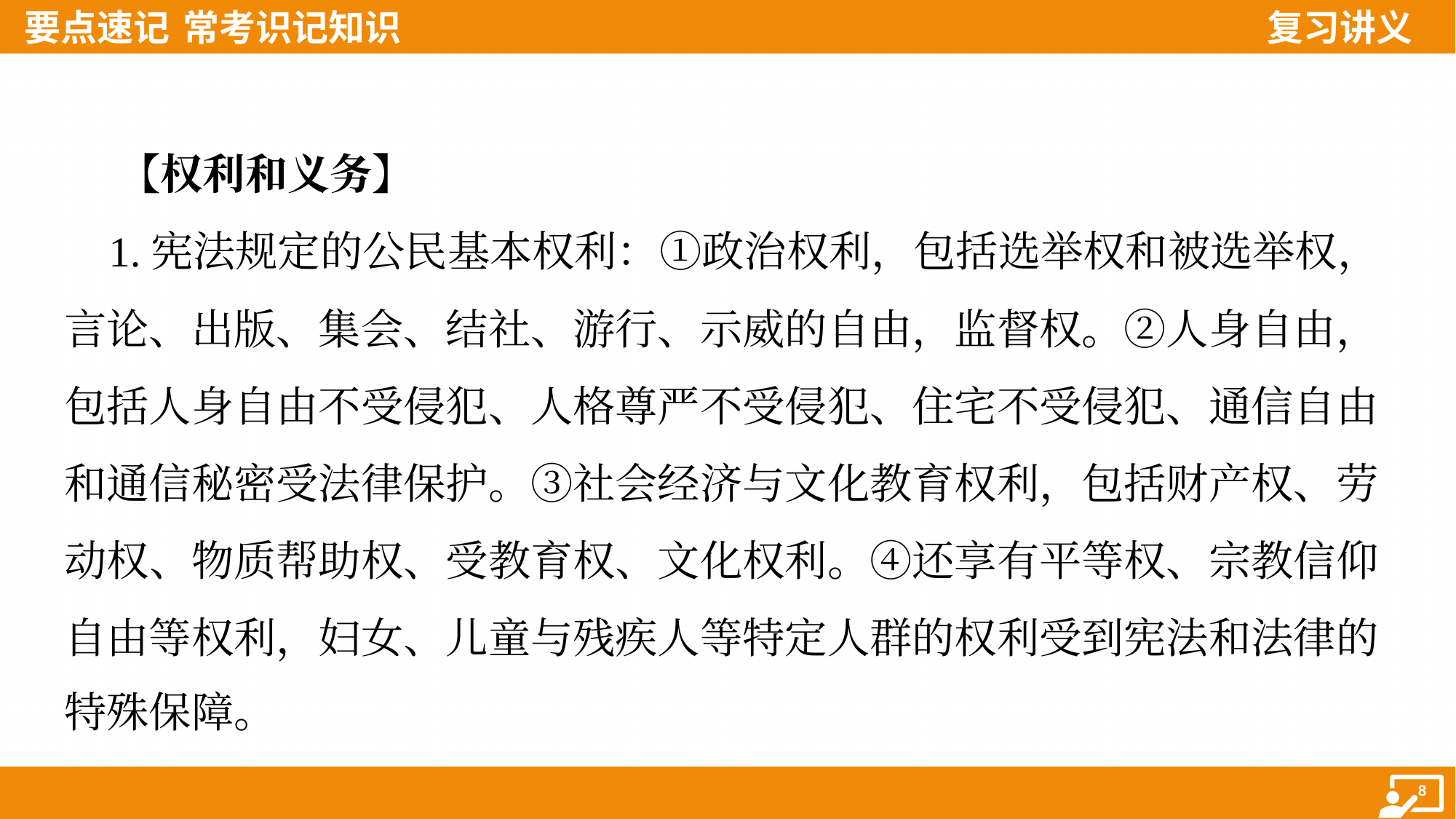

【权利和义务】
    1.宪法规定的公民基本权利：①政治权利，包括选举权和被选举权，
言论、出版、集会、结社、游行、示威的自由，监督权。②人身自由，
包括人身自由不受侵犯、人格尊严不受侵犯、住宅不受侵犯、通信自由
和通信秘密受法律保护。③社会经济与文化教育权利，包括财产权、劳
动权、物质帮助权、受教育权、文化权利。④还享有平等权、宗教信仰
自由等权利，妇女、儿童与残疾人等特定人群的权利受到宪法和法律的
特殊保障。